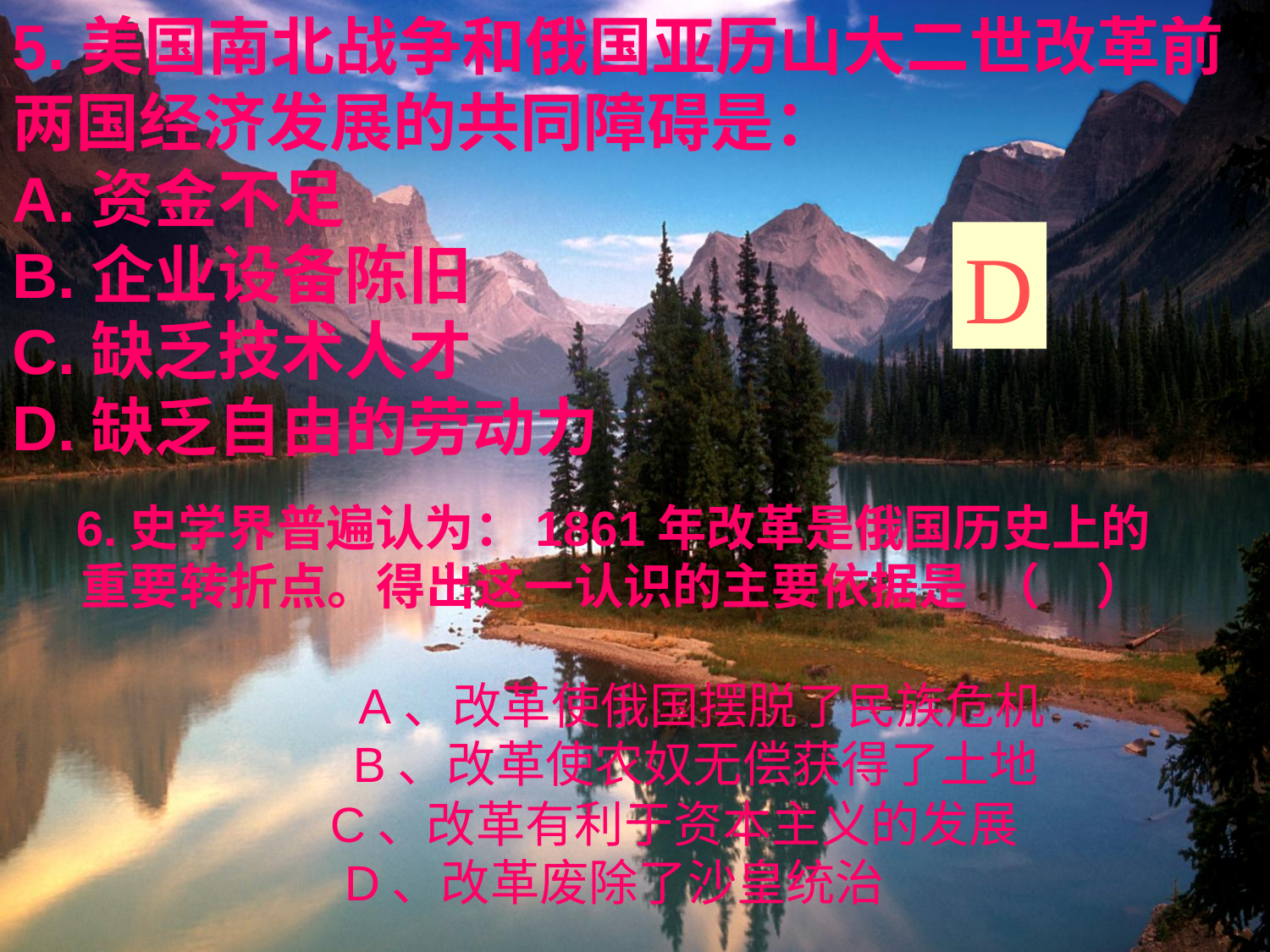

5.美国南北战争和俄国亚历山大二世改革前两国经济发展的共同障碍是：
A.资金不足
B.企业设备陈旧
C.缺乏技术人才
D.缺乏自由的劳动力
D
6.史学界普遍认为：1861年改革是俄国历史上的重要转折点。得出这一认识的主要依据是  （     ）
                    A、改革使俄国摆脱了民族危机
            B、改革使农奴无偿获得了土地
            C、改革有利于资本主义的发展
 D、改革废除了沙皇统治